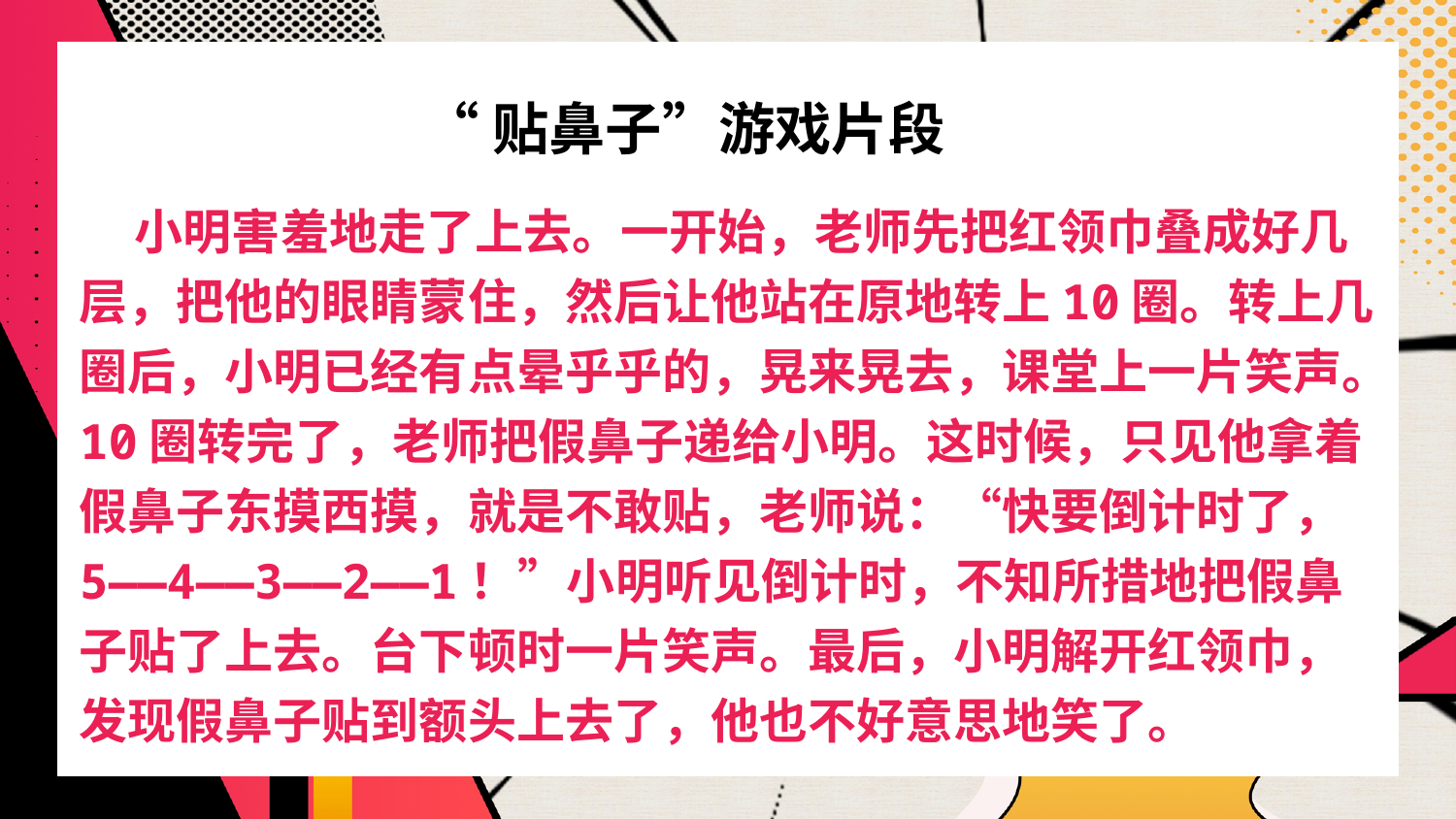

“贴鼻子”游戏片段
    小明害羞地走了上去。一开始，老师先把红领巾叠成好几层，把他的眼睛蒙住，然后让他站在原地转上10圈。转上几圈后，小明已经有点晕乎乎的，晃来晃去，课堂上一片笑声。10圈转完了，老师把假鼻子递给小明。这时候，只见他拿着假鼻子东摸西摸，就是不敢贴，老师说：“快要倒计时了，5——4——3——2——1！”小明听见倒计时，不知所措地把假鼻子贴了上去。台下顿时一片笑声。最后，小明解开红领巾，发现假鼻子贴到额头上去了，他也不好意思地笑了。